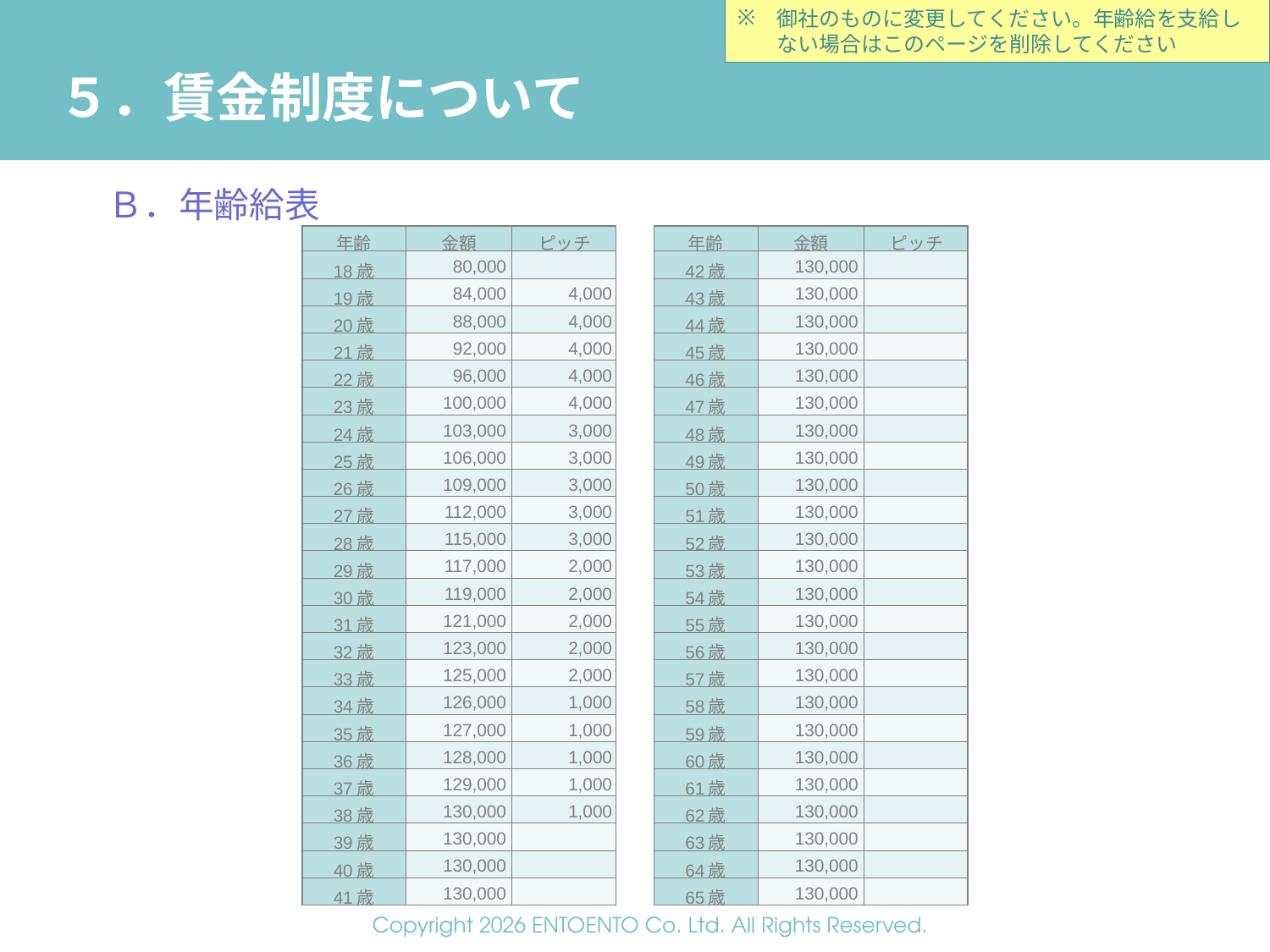

御社のものに変更してください。年齢給を支給しない場合はこのページを削除してください
# ５．賃金制度について
Ｂ．年齢給表
| 年齢 | 金額 | ピッチ |
| --- | --- | --- |
| 18歳 | 80,000 |  |
| 19歳 | 84,000 | 4,000 |
| 20歳 | 88,000 | 4,000 |
| 21歳 | 92,000 | 4,000 |
| 22歳 | 96,000 | 4,000 |
| 23歳 | 100,000 | 4,000 |
| 24歳 | 103,000 | 3,000 |
| 25歳 | 106,000 | 3,000 |
| 26歳 | 109,000 | 3,000 |
| 27歳 | 112,000 | 3,000 |
| 28歳 | 115,000 | 3,000 |
| 29歳 | 117,000 | 2,000 |
| 30歳 | 119,000 | 2,000 |
| 31歳 | 121,000 | 2,000 |
| 32歳 | 123,000 | 2,000 |
| 33歳 | 125,000 | 2,000 |
| 34歳 | 126,000 | 1,000 |
| 35歳 | 127,000 | 1,000 |
| 36歳 | 128,000 | 1,000 |
| 37歳 | 129,000 | 1,000 |
| 38歳 | 130,000 | 1,000 |
| 39歳 | 130,000 |  |
| 40歳 | 130,000 |  |
| 41歳 | 130,000 |  |
| 年齢 | 金額 | ピッチ |
| --- | --- | --- |
| 42歳 | 130,000 |  |
| 43歳 | 130,000 |  |
| 44歳 | 130,000 |  |
| 45歳 | 130,000 |  |
| 46歳 | 130,000 |  |
| 47歳 | 130,000 |  |
| 48歳 | 130,000 |  |
| 49歳 | 130,000 |  |
| 50歳 | 130,000 |  |
| 51歳 | 130,000 |  |
| 52歳 | 130,000 |  |
| 53歳 | 130,000 |  |
| 54歳 | 130,000 |  |
| 55歳 | 130,000 |  |
| 56歳 | 130,000 |  |
| 57歳 | 130,000 |  |
| 58歳 | 130,000 |  |
| 59歳 | 130,000 |  |
| 60歳 | 130,000 |  |
| 61歳 | 130,000 |  |
| 62歳 | 130,000 |  |
| 63歳 | 130,000 |  |
| 64歳 | 130,000 |  |
| 65歳 | 130,000 |  |
Copyright 2026 ENTOENTO Co. Ltd. All Rights Reserved.